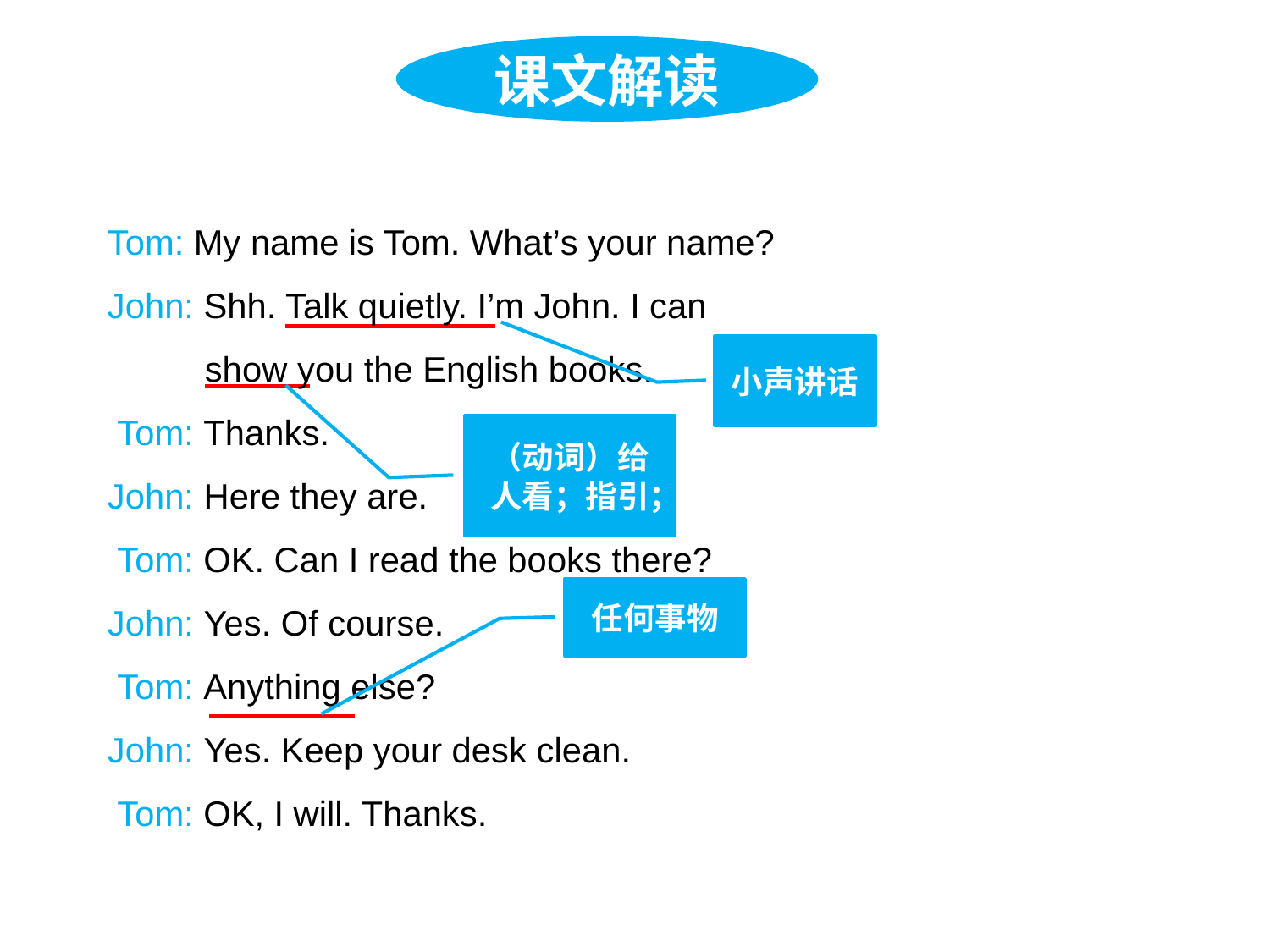

课文解读
Tom: My name is Tom. What’s your name?
John: Shh. Talk quietly. I’m John. I can
          show you the English books.
 Tom: Thanks.
John: Here they are.
 Tom: OK. Can I read the books there?
John: Yes. Of course.
 Tom: Anything else?
John: Yes. Keep your desk clean.
 Tom: OK, I will. Thanks.
小声讲话
（动词）给人看；指引；
任何事物